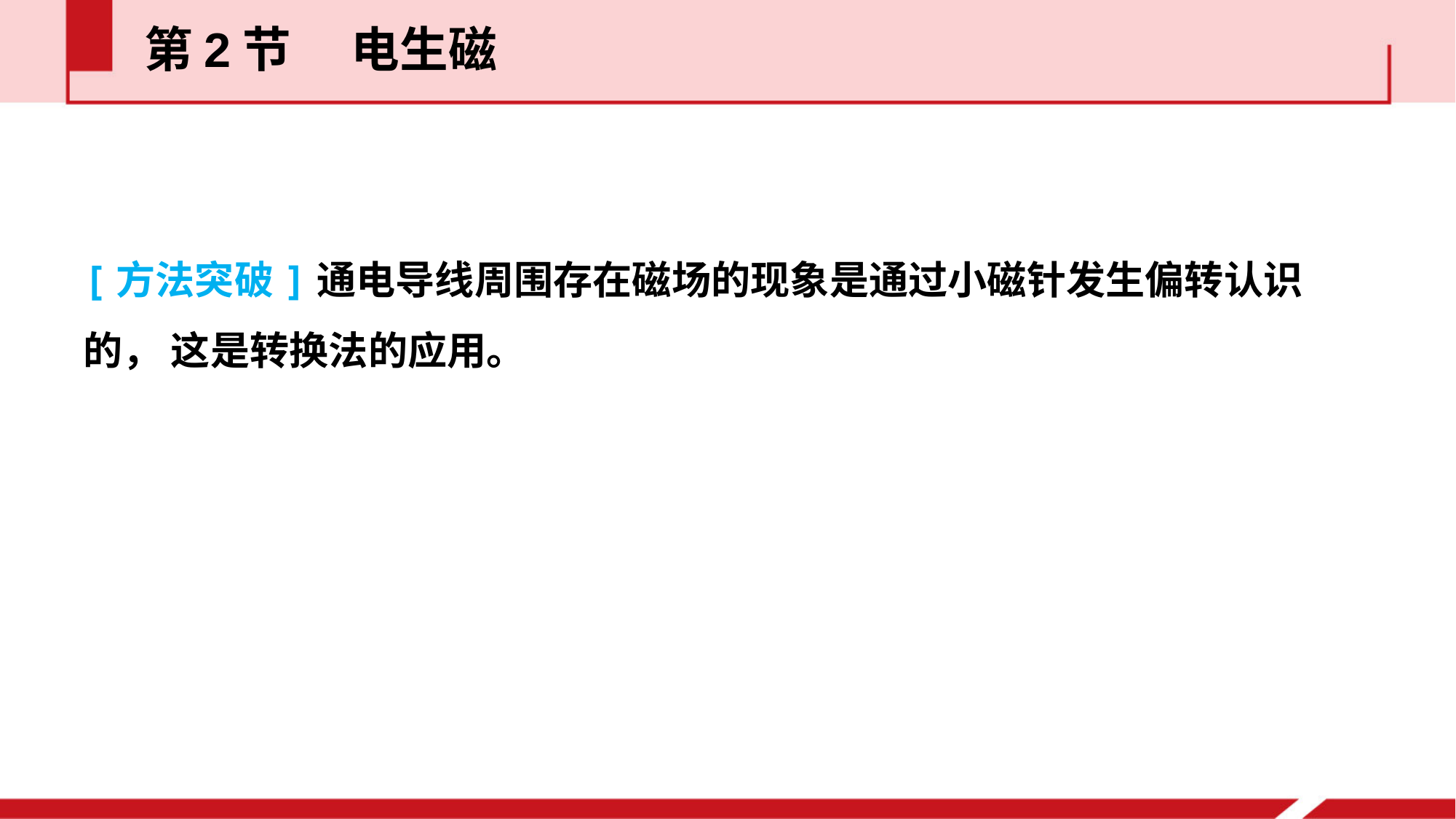

第2节  电生磁
[方法突破]通电导线周围存在磁场的现象是通过小磁针发生偏转认识的， 这是转换法的应用。